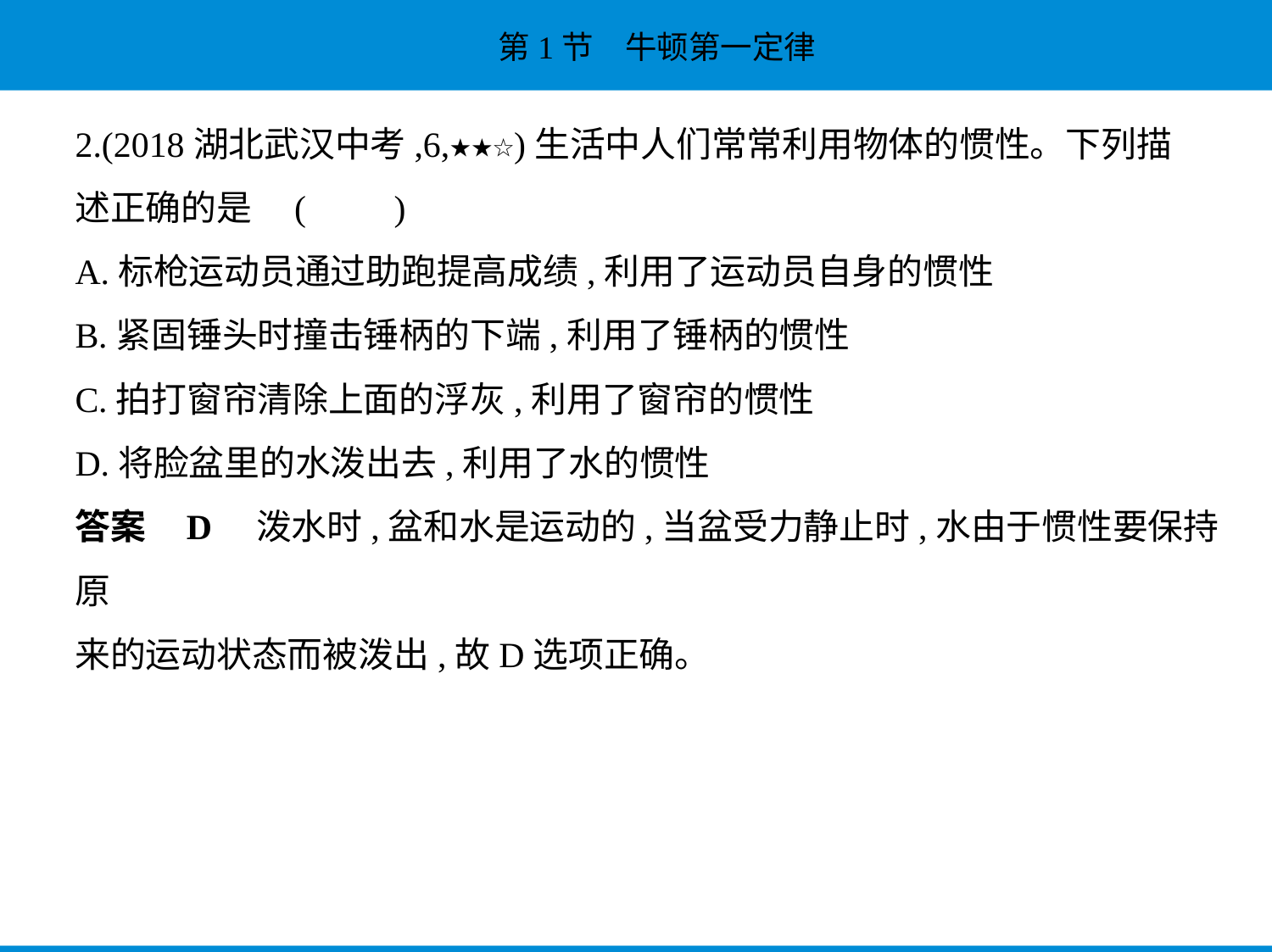

2.(2018湖北武汉中考,6,★★☆)生活中人们常常利用物体的惯性。下列描
述正确的是 (　　)
A.标枪运动员通过助跑提高成绩,利用了运动员自身的惯性
B.紧固锤头时撞击锤柄的下端,利用了锤柄的惯性
C.拍打窗帘清除上面的浮灰,利用了窗帘的惯性
D.将脸盆里的水泼出去,利用了水的惯性
答案    D　泼水时,盆和水是运动的,当盆受力静止时,水由于惯性要保持原
来的运动状态而被泼出,故D选项正确。